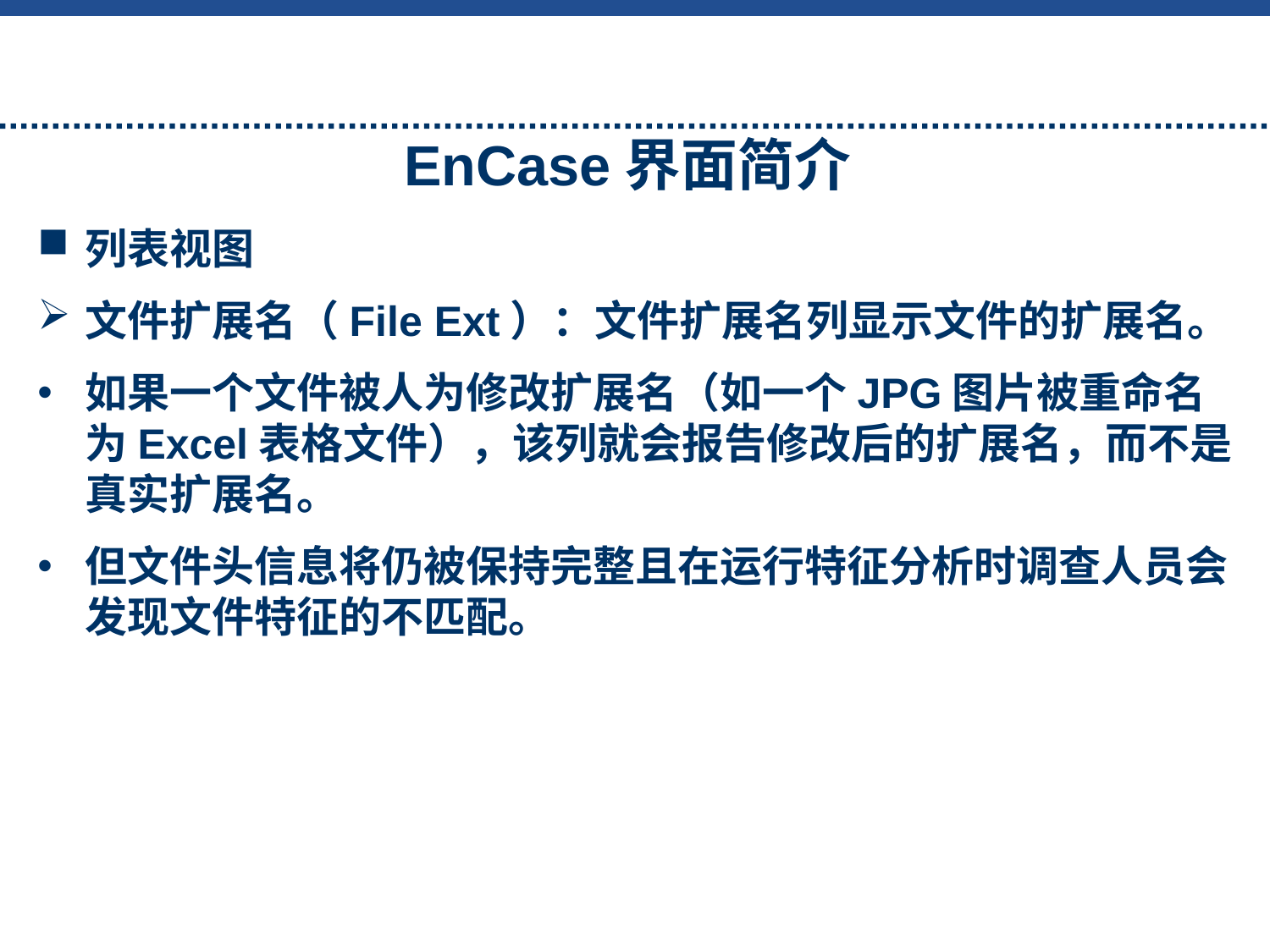

EnCase界面简介
列表视图
文件扩展名（File Ext）：文件扩展名列显示文件的扩展名。
如果一个文件被人为修改扩展名（如一个JPG图片被重命名为Excel表格文件），该列就会报告修改后的扩展名，而不是真实扩展名。
但文件头信息将仍被保持完整且在运行特征分析时调查人员会发现文件特征的不匹配。